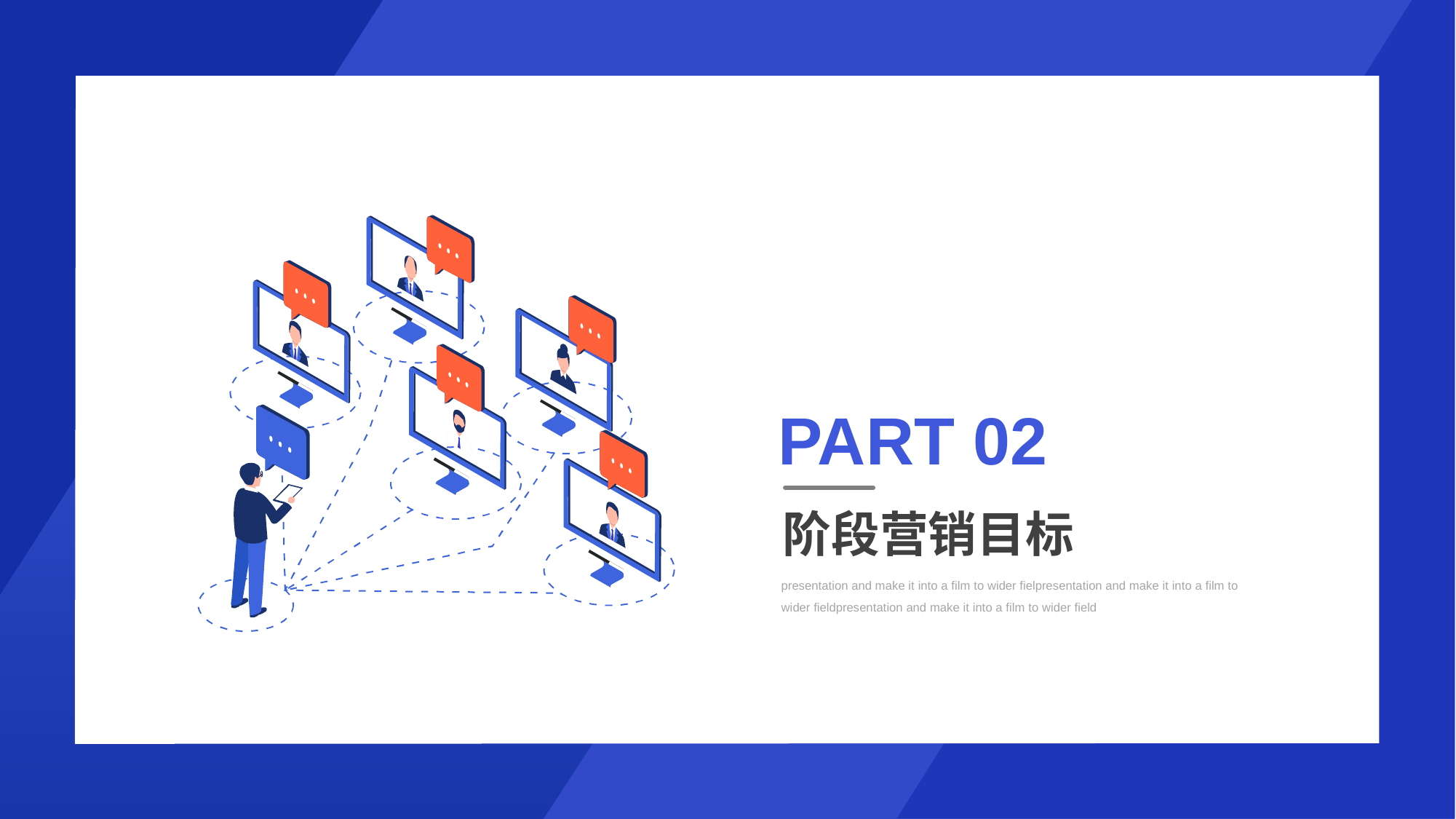

PART 02
阶段营销目标
presentation and make it into a film to wider fielpresentation and make it into a film to wider fieldpresentation and make it into a film to wider field